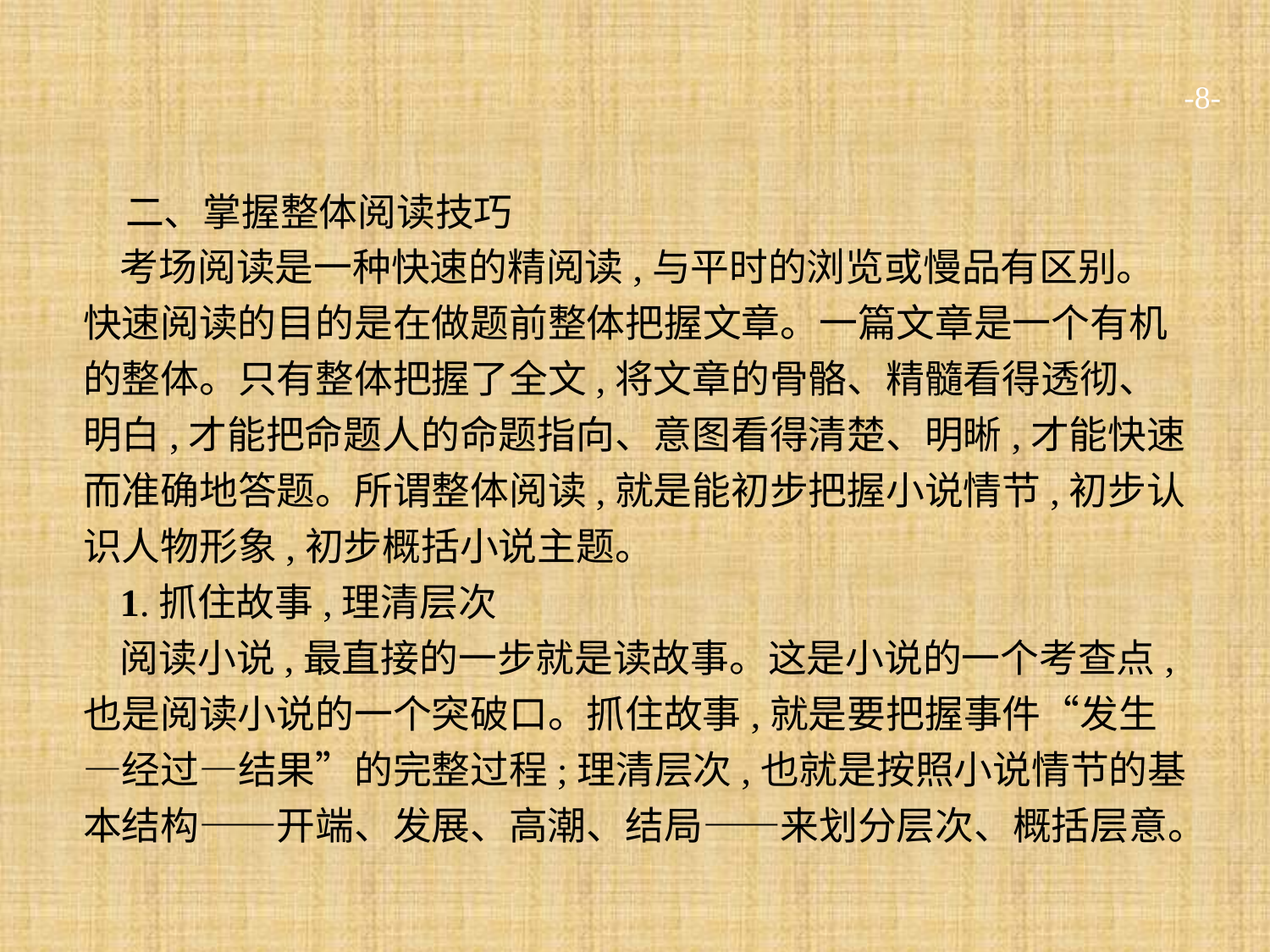

-8-
二、掌握整体阅读技巧
考场阅读是一种快速的精阅读,与平时的浏览或慢品有区别。快速阅读的目的是在做题前整体把握文章。一篇文章是一个有机的整体。只有整体把握了全文,将文章的骨骼、精髓看得透彻、明白,才能把命题人的命题指向、意图看得清楚、明晰,才能快速而准确地答题。所谓整体阅读,就是能初步把握小说情节,初步认识人物形象,初步概括小说主题。
1.抓住故事,理清层次
阅读小说,最直接的一步就是读故事。这是小说的一个考查点,也是阅读小说的一个突破口。抓住故事,就是要把握事件“发生—经过—结果”的完整过程;理清层次,也就是按照小说情节的基本结构——开端、发展、高潮、结局——来划分层次、概括层意。